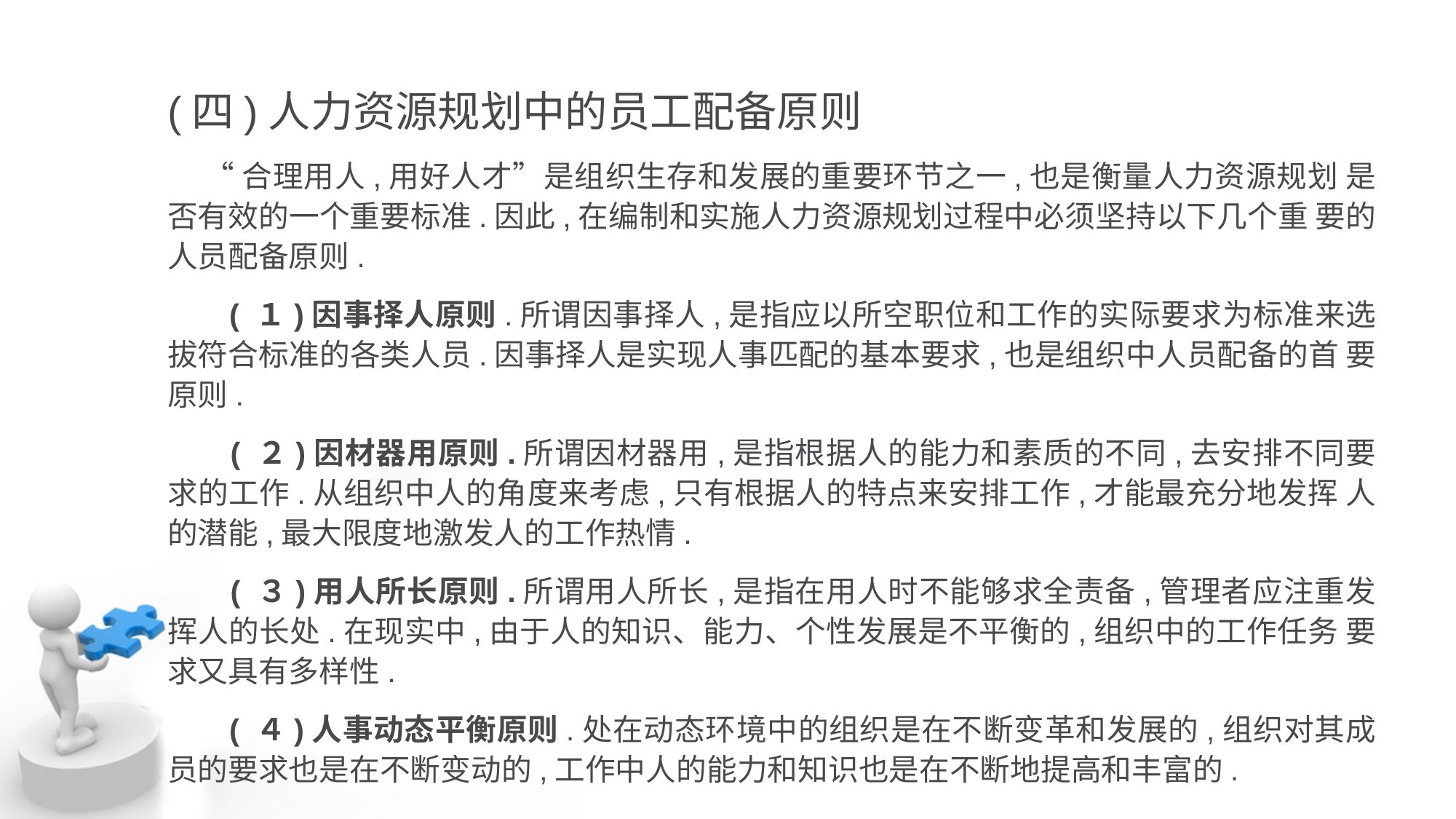

(四)人力资源规划中的员工配备原则
     “合理用人,用好人才”是组织生存和发展的重要环节之一,也是衡量人力资源规划 是否有效的一个重要标准.因此,在编制和实施人力资源规划过程中必须坚持以下几个重 要的人员配备原则.
       ( １)因事择人原则.所谓因事择人,是指应以所空职位和工作的实际要求为标准来选 拔符合标准的各类人员.因事择人是实现人事匹配的基本要求,也是组织中人员配备的首 要原则.
       ( ２)因材器用原则.所谓因材器用,是指根据人的能力和素质的不同,去安排不同要 求的工作.从组织中人的角度来考虑,只有根据人的特点来安排工作,才能最充分地发挥 人的潜能,最大限度地激发人的工作热情.
       ( ３)用人所长原则.所谓用人所长,是指在用人时不能够求全责备,管理者应注重发 挥人的长处.在现实中,由于人的知识、能力、个性发展是不平衡的,组织中的工作任务 要求又具有多样性.
       ( ４)人事动态平衡原则.处在动态环境中的组织是在不断变革和发展的,组织对其成 员的要求也是在不断变动的,工作中人的能力和知识也是在不断地提高和丰富的.